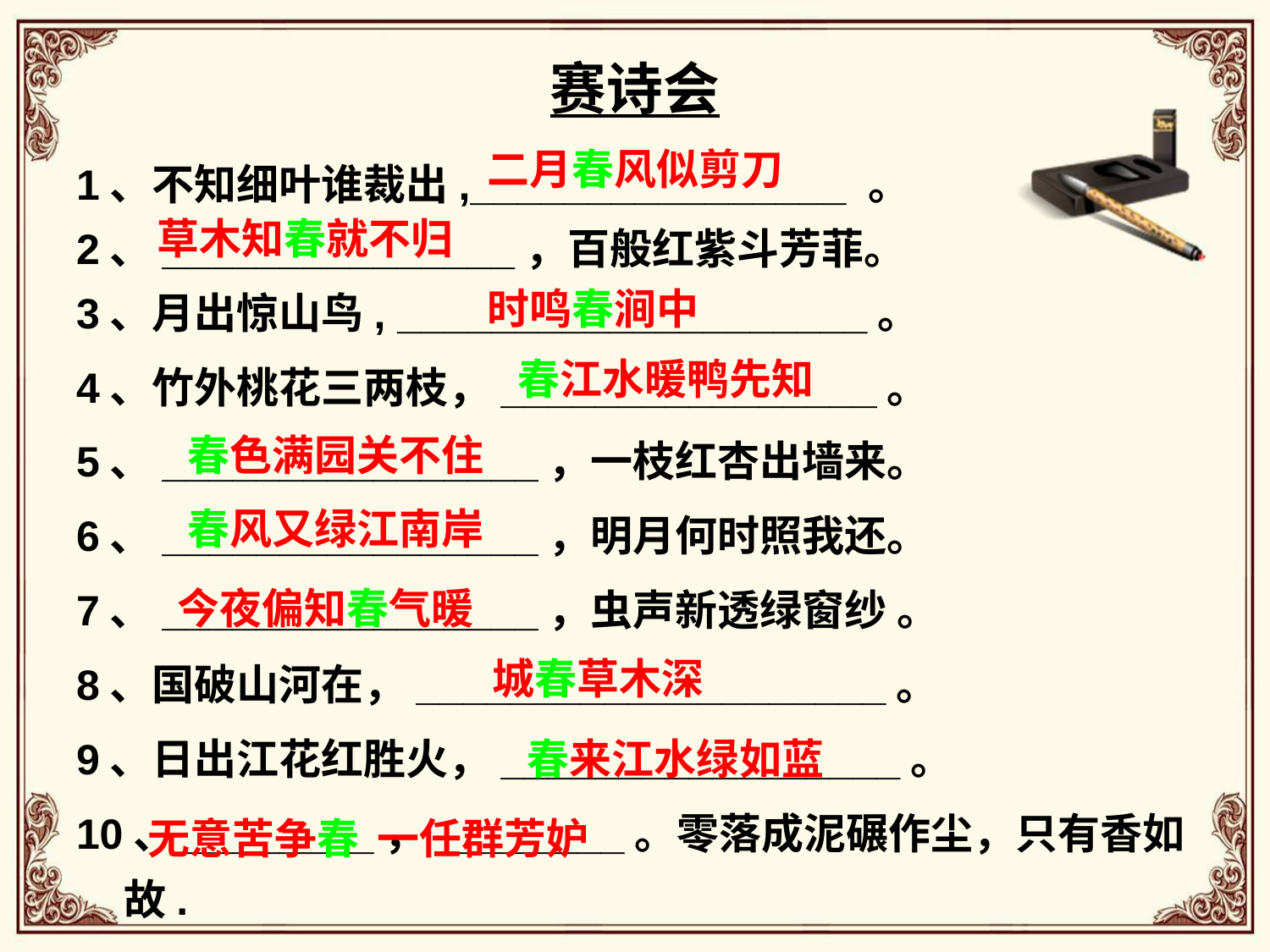

# 赛诗会
二月春风似剪刀
草木知春就不归
时鸣春涧中
春江水暖鸭先知
春色满园关不住
春风又绿江南岸
今夜偏知春气暖
城春草木深
春来江水绿如蓝
一任群芳妒
无意苦争春
1、不知细叶谁裁出,________________ 。
2、_______________，百般红紫斗芳菲。
3、月出惊山鸟, ____________________。
4、竹外桃花三两枝，________________。
5、________________，一枝红杏出墙来。
6、________________，明月何时照我还。
7、________________，虫声新透绿窗纱 。
8、国破山河在，____________________。
9、日出江花红胜火，_________________。
10、________，________。零落成泥碾作尘，只有香如故.